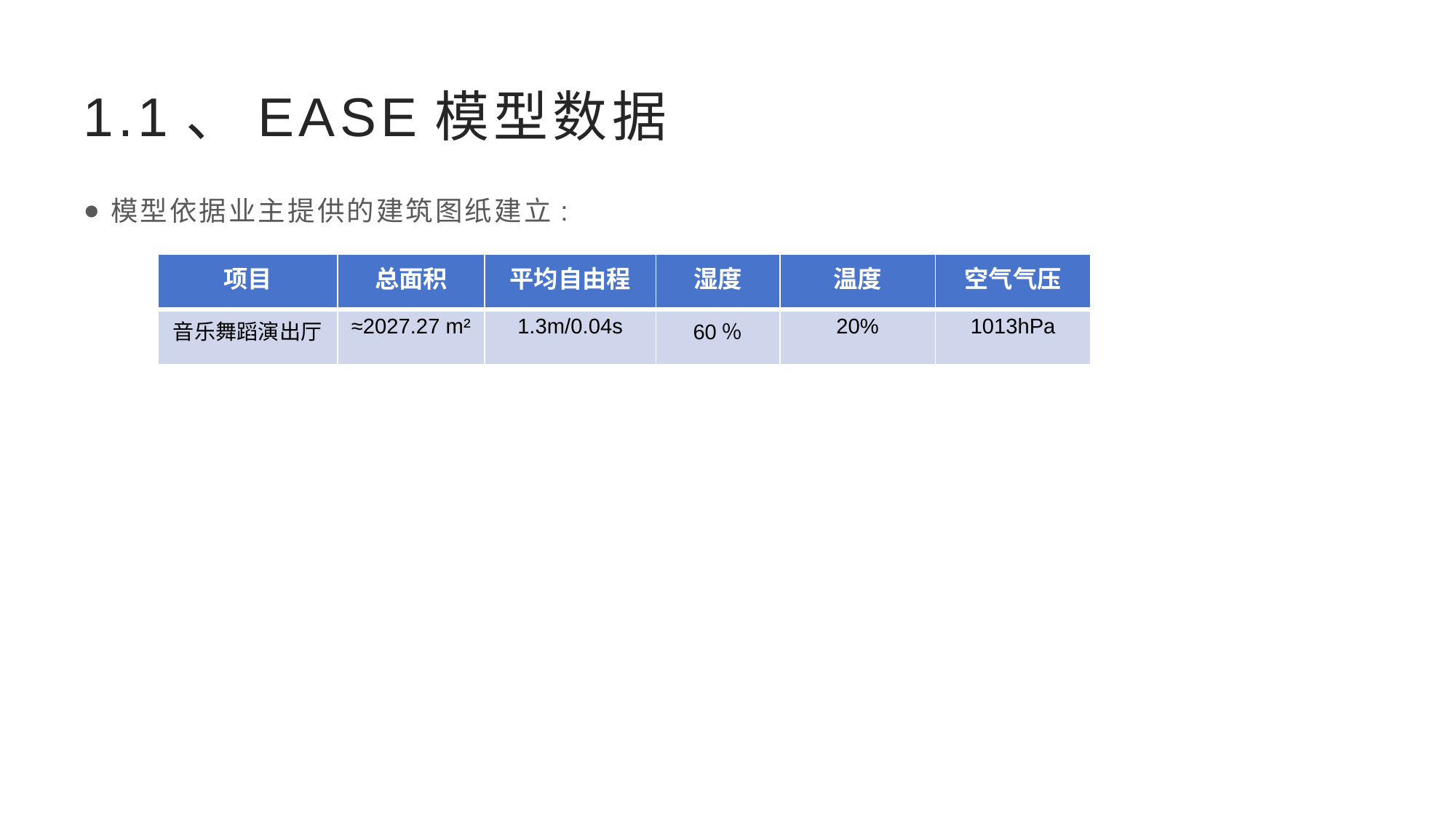

# 1.1、EASE模型数据
模型依据业主提供的建筑图纸建立:
| 项目 | 总面积 | 平均自由程 | 湿度 | 温度 | 空气气压 |
| --- | --- | --- | --- | --- | --- |
| 音乐舞蹈演出厅 | ≈2027.27 m² | 1.3m/0.04s | 60％ | 20% | 1013hPa |